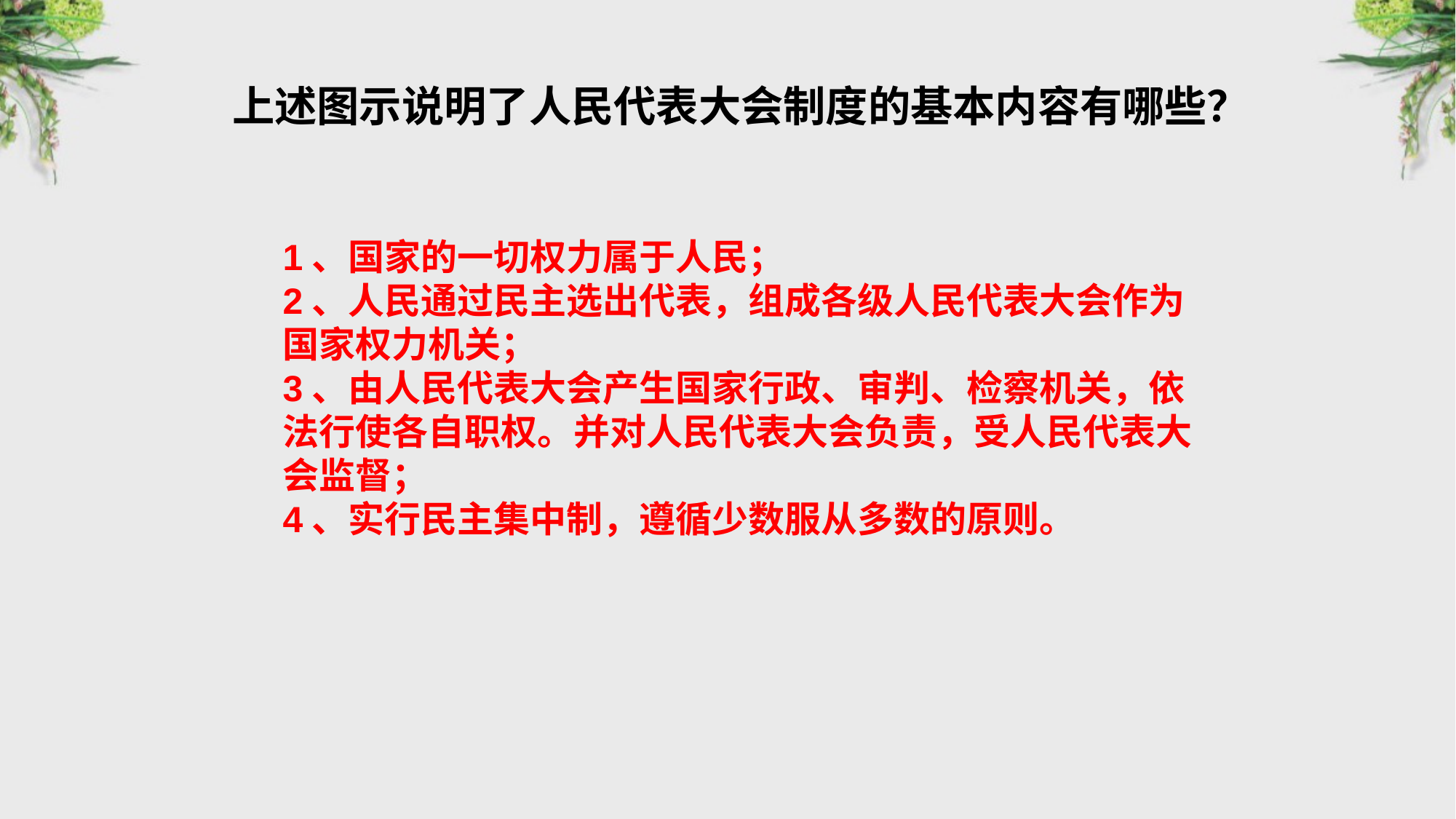

上述图示说明了人民代表大会制度的基本内容有哪些？
1、国家的一切权力属于人民；
2、人民通过民主选出代表，组成各级人民代表大会作为国家权力机关；
3、由人民代表大会产生国家行政、审判、检察机关，依法行使各自职权。并对人民代表大会负责，受人民代表大会监督；
4、实行民主集中制，遵循少数服从多数的原则。